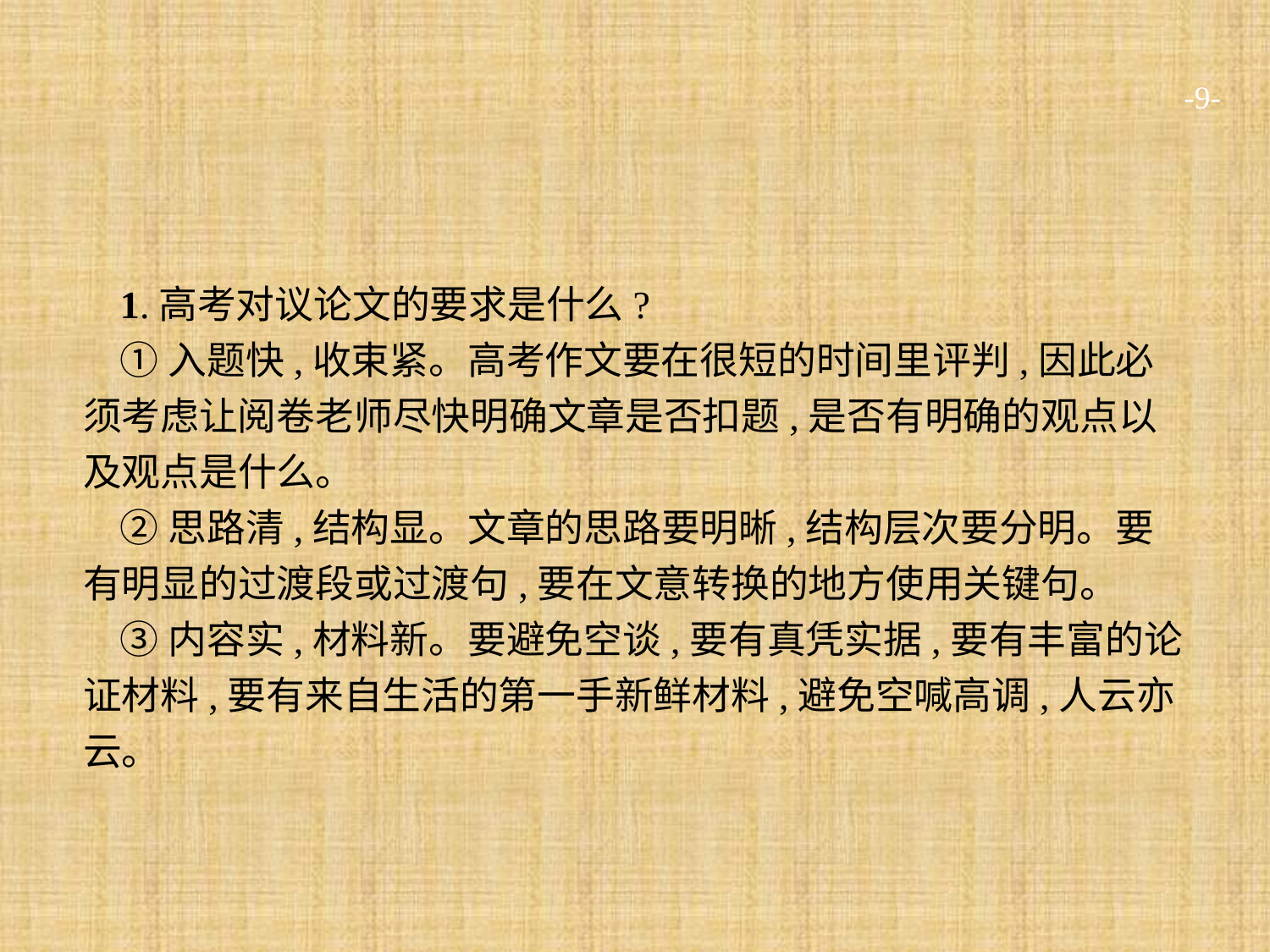

-9-
1.高考对议论文的要求是什么?
①入题快,收束紧。高考作文要在很短的时间里评判,因此必须考虑让阅卷老师尽快明确文章是否扣题,是否有明确的观点以及观点是什么。
②思路清,结构显。文章的思路要明晰,结构层次要分明。要有明显的过渡段或过渡句,要在文意转换的地方使用关键句。
③内容实,材料新。要避免空谈,要有真凭实据,要有丰富的论证材料,要有来自生活的第一手新鲜材料,避免空喊高调,人云亦云。